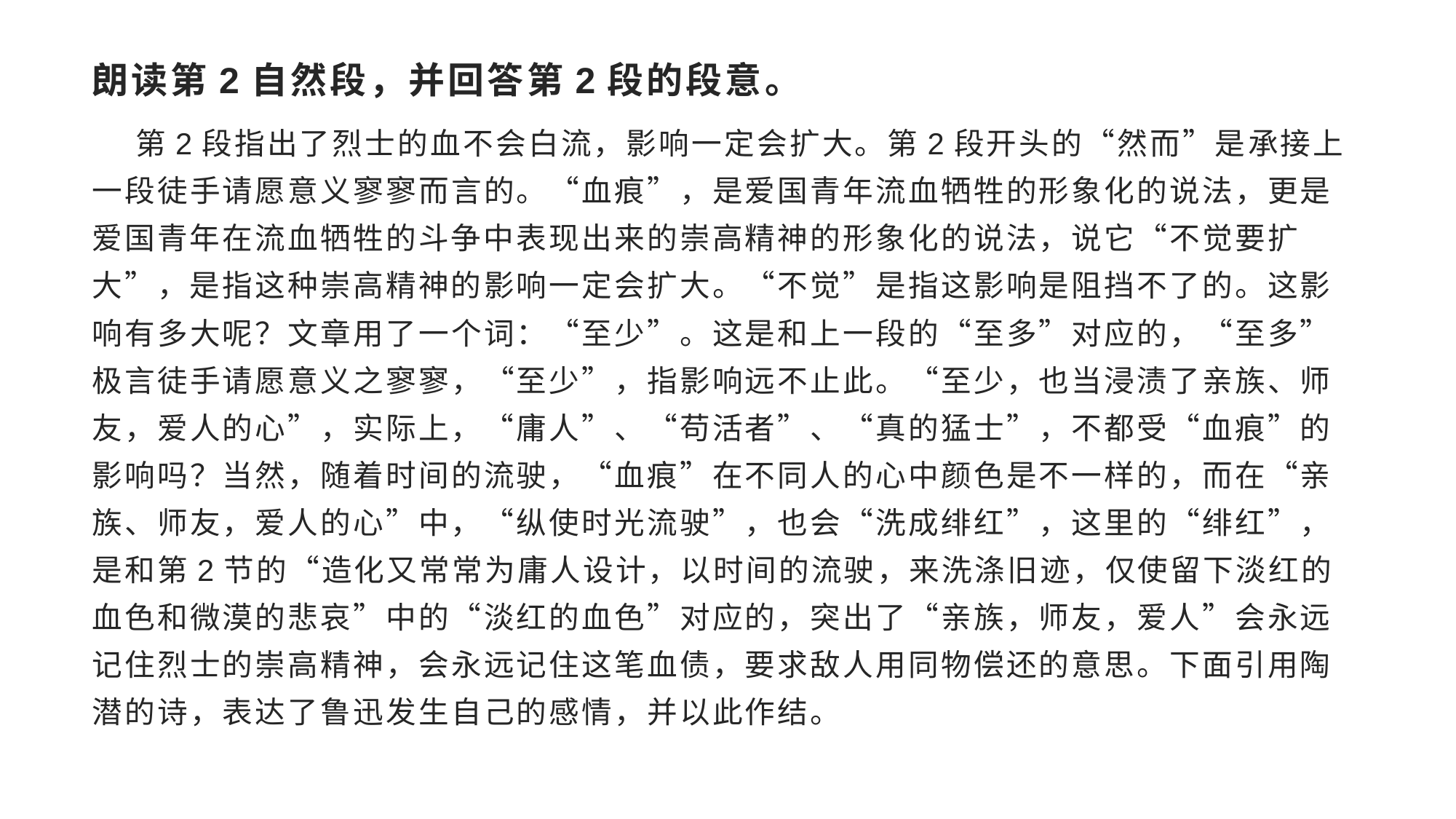

# 朗读第2自然段，并回答第2段的段意。
    第2段指出了烈士的血不会白流，影响一定会扩大。第2段开头的“然而”是承接上一段徒手请愿意义寥寥而言的。“血痕”，是爱国青年流血牺牲的形象化的说法，更是爱国青年在流血牺牲的斗争中表现出来的崇高精神的形象化的说法，说它“不觉要扩大”，是指这种崇高精神的影响一定会扩大。“不觉”是指这影响是阻挡不了的。这影响有多大呢？文章用了一个词：“至少”。这是和上一段的“至多”对应的，“至多”极言徒手请愿意义之寥寥，“至少”，指影响远不止此。“至少，也当浸渍了亲族、师友，爱人的心”，实际上，“庸人”、“苟活者”、“真的猛士”，不都受“血痕”的影响吗？当然，随着时间的流驶，“血痕”在不同人的心中颜色是不一样的，而在“亲族、师友，爱人的心”中，“纵使时光流驶”，也会“洗成绯红”，这里的“绯红”，是和第2节的“造化又常常为庸人设计，以时间的流驶，来洗涤旧迹，仅使留下淡红的血色和微漠的悲哀”中的“淡红的血色”对应的，突出了“亲族，师友，爱人”会永远记住烈士的崇高精神，会永远记住这笔血债，要求敌人用同物偿还的意思。下面引用陶潜的诗，表达了鲁迅发生自己的感情，并以此作结。